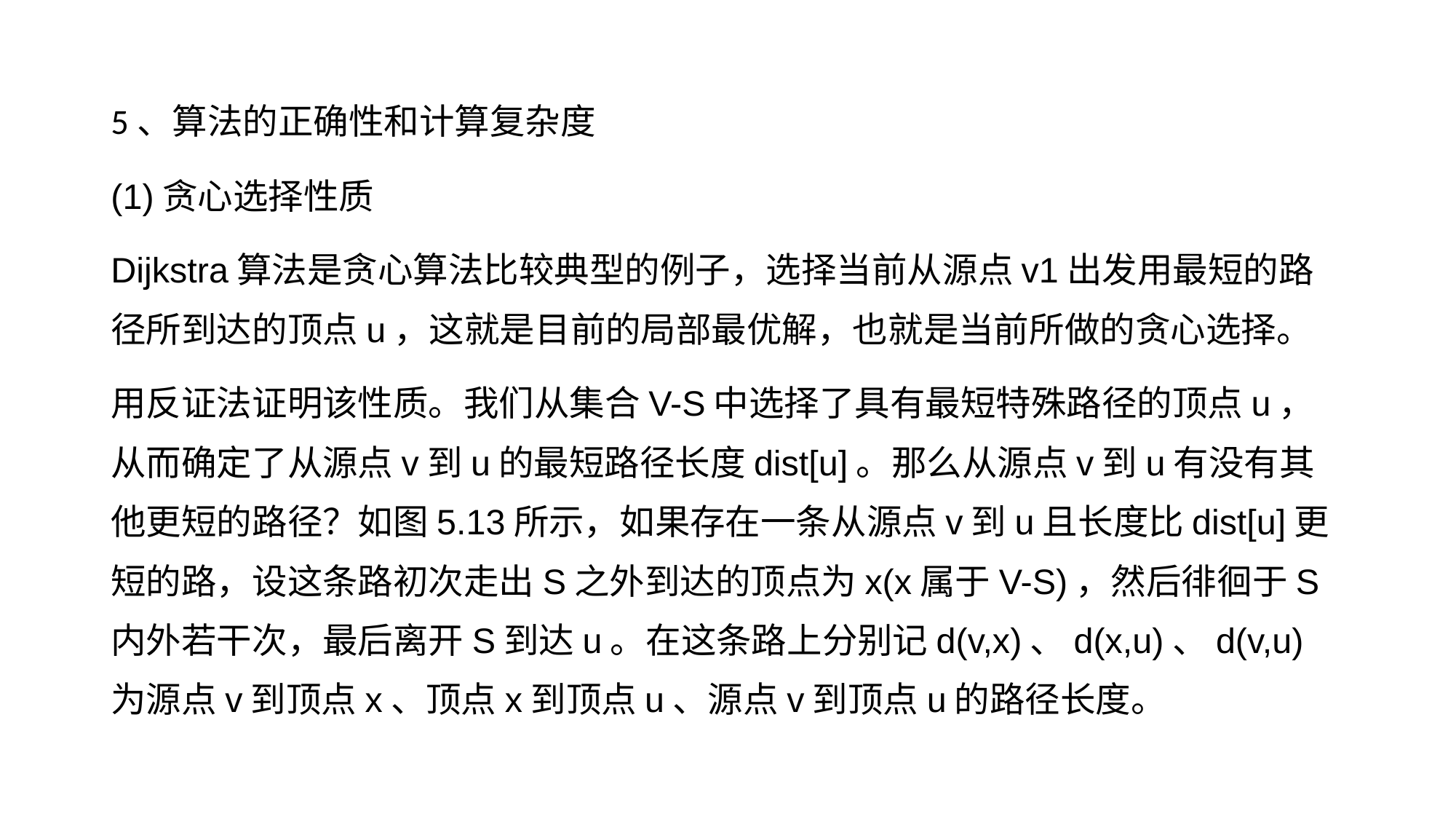

5、算法的正确性和计算复杂度
(1)贪心选择性质
Dijkstra算法是贪心算法比较典型的例子，选择当前从源点v1出发用最短的路径所到达的顶点u，这就是目前的局部最优解，也就是当前所做的贪心选择。
用反证法证明该性质。我们从集合V-S中选择了具有最短特殊路径的顶点u，从而确定了从源点v到u的最短路径长度dist[u]。那么从源点v到u有没有其他更短的路径？如图5.13所示，如果存在一条从源点v到u且长度比dist[u]更短的路，设这条路初次走出S之外到达的顶点为x(x属于V-S)，然后徘徊于S内外若干次，最后离开S到达u。在这条路上分别记d(v,x)、d(x,u)、d(v,u)为源点v到顶点x、顶点x到顶点u、源点v到顶点u的路径长度。